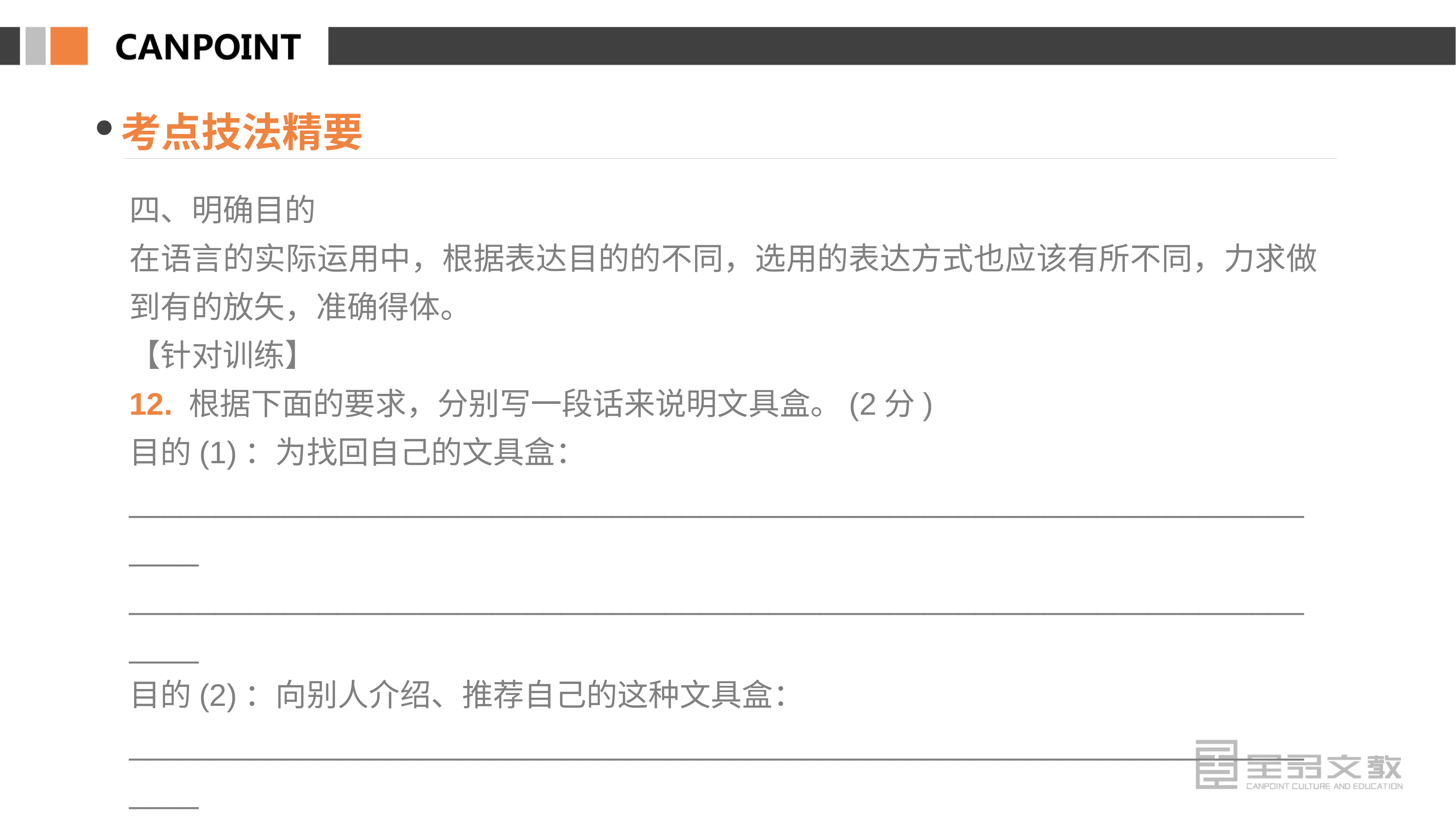

考点技法精要

四、明确目的
在语言的实际运用中，根据表达目的的不同，选用的表达方式也应该有所不同，力求做到有的放矢，准确得体。
【针对训练】
12. 根据下面的要求，分别写一段话来说明文具盒。(2分)
目的(1)：为找回自己的文具盒：
________________________________________________________________________
________________________________________________________________________
目的(2)：向别人介绍、推荐自己的这种文具盒：
________________________________________________________________________
________________________________________________________________________